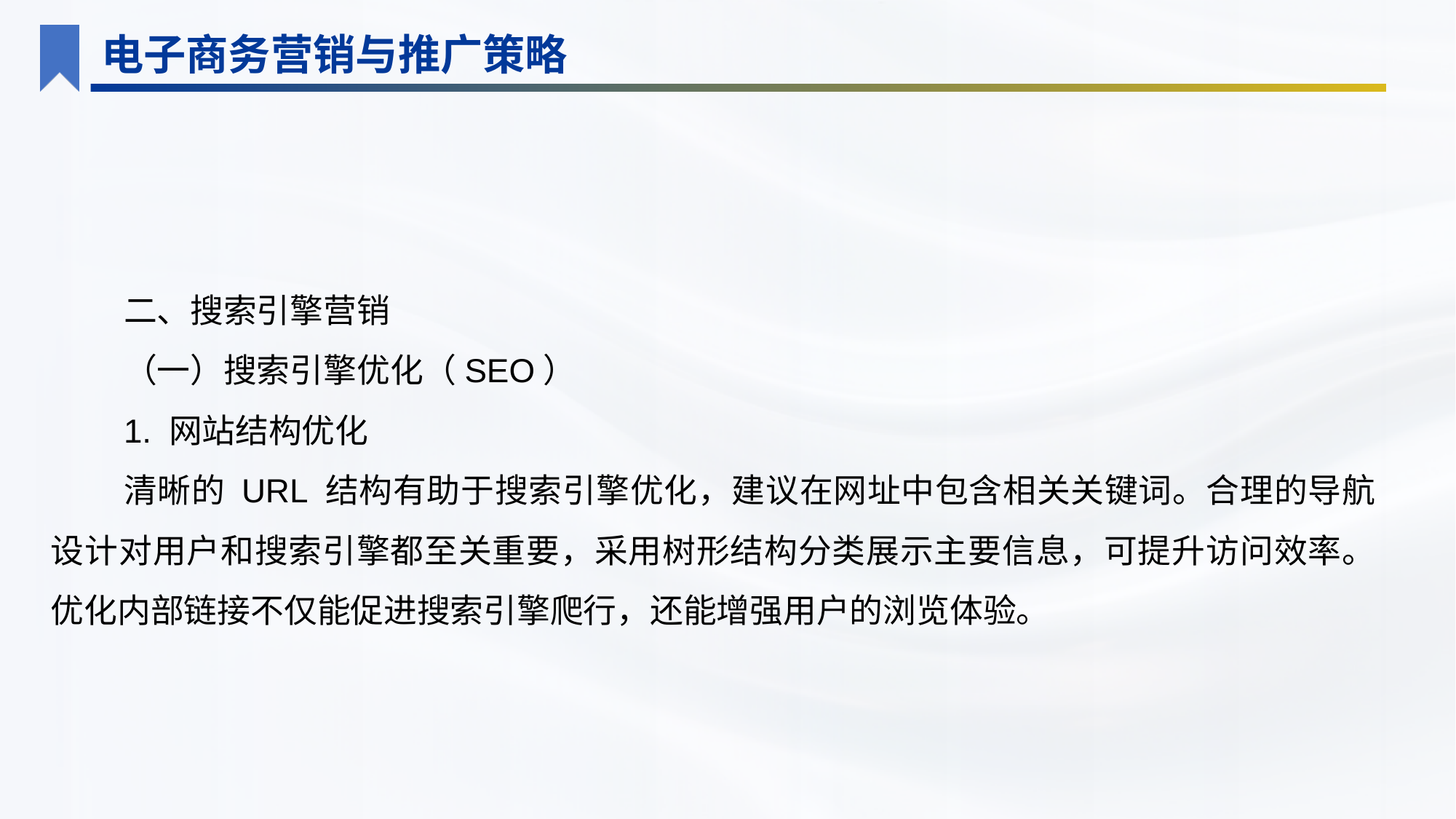

电子商务营销与推广策略
二、搜索引擎营销
（一）搜索引擎优化（SEO）
1. 网站结构优化
清晰的 URL 结构有助于搜索引擎优化，建议在网址中包含相关关键词。合理的导航设计对用户和搜索引擎都至关重要，采用树形结构分类展示主要信息，可提升访问效率。优化内部链接不仅能促进搜索引擎爬行，还能增强用户的浏览体验。